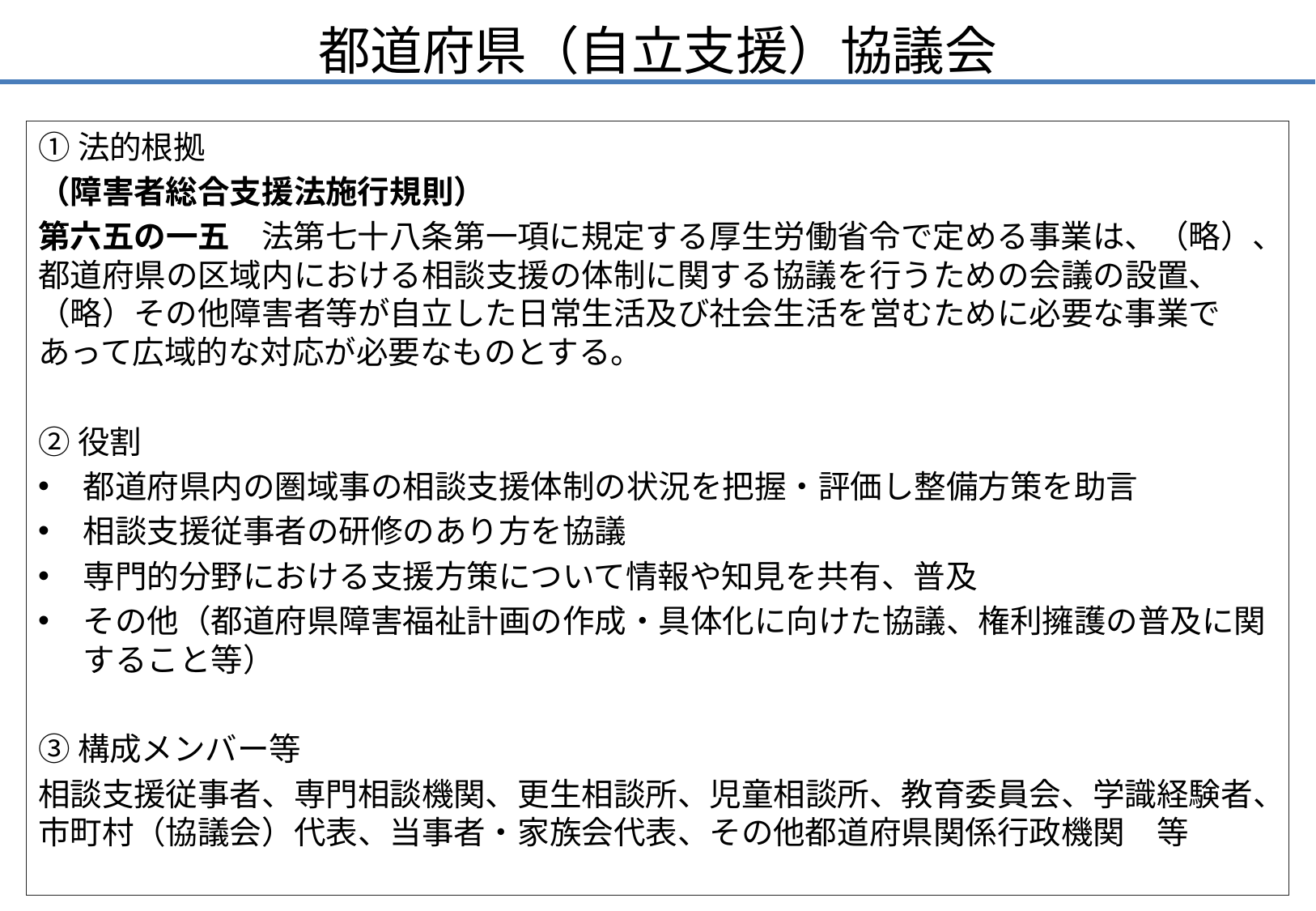

# 都道府県（自立支援）協議会
①法的根拠
（障害者総合支援法施行規則）
第六五の一五　法第七十八条第一項に規定する厚生労働省令で定める事業は、（略）、都道府県の区域内における相談支援の体制に関する協議を行うための会議の設置、（略）その他障害者等が自立した日常生活及び社会生活を営むために必要な事業であって広域的な対応が必要なものとする。

②役割
都道府県内の圏域事の相談支援体制の状況を把握・評価し整備方策を助言
相談支援従事者の研修のあり方を協議
専門的分野における支援方策について情報や知見を共有、普及
その他（都道府県障害福祉計画の作成・具体化に向けた協議、権利擁護の普及に関すること等）

③構成メンバー等
相談支援従事者、専門相談機関、更生相談所、児童相談所、教育委員会、学識経験者、市町村（協議会）代表、当事者・家族会代表、その他都道府県関係行政機関　等